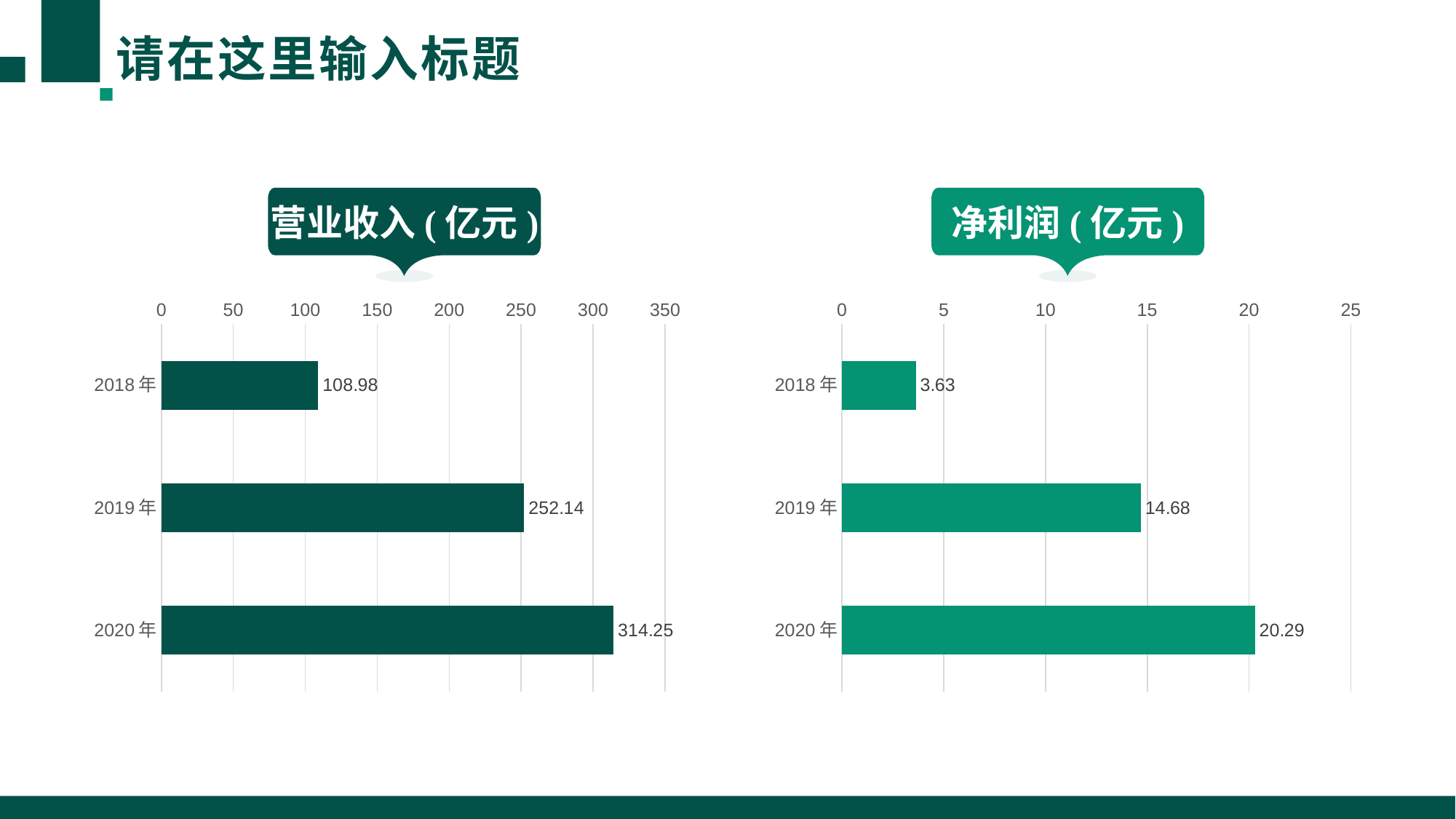

# 请在这里输入标题

营业收入(亿元)
净利润(亿元)

### Chart

| Category | 营业收入 |
|---|---|
| 2018年 | 108.98 |
| 2019年 | 252.14 |
| 2020年 | 314.25 |

### Chart

| Category | 净利润 |
|---|---|
| 2018年 | 3.63 |
| 2019年 | 14.68 |
| 2020年 | 20.29 |